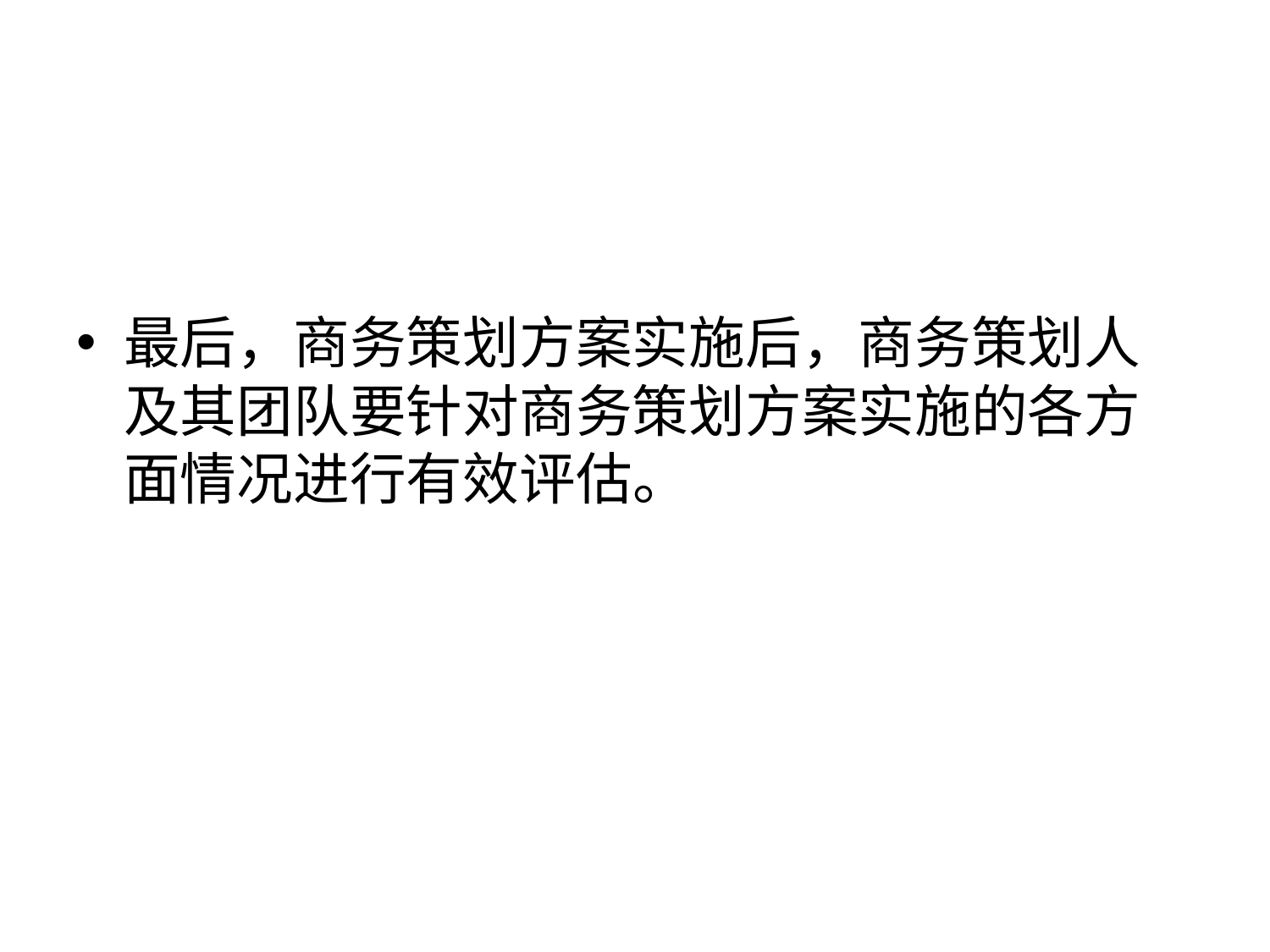

#

最后，商务策划方案实施后，商务策划人及其团队要针对商务策划方案实施的各方面情况进行有效评估。